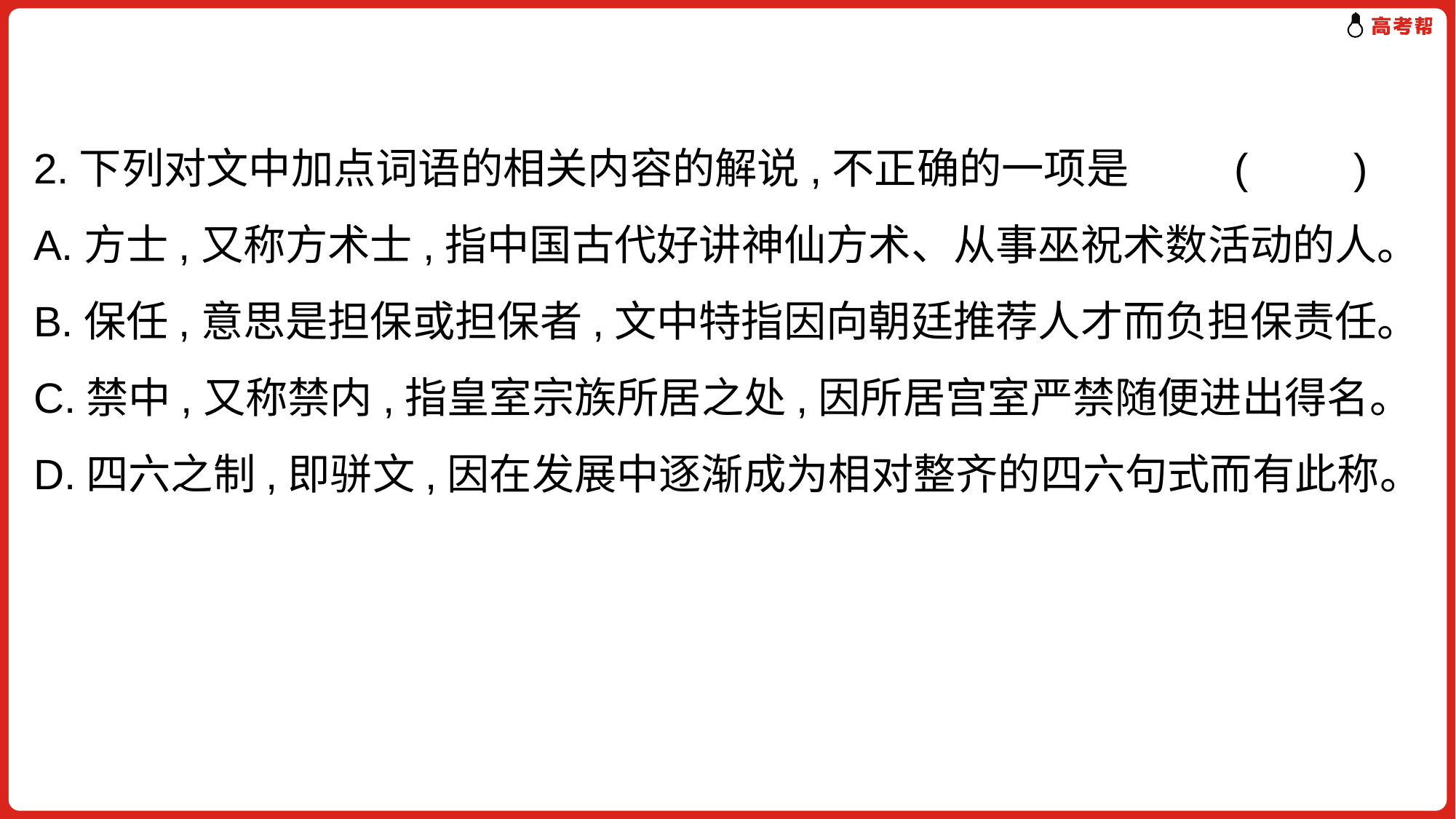

2.下列对文中加点词语的相关内容的解说,不正确的一项是	(　　)
A.方士,又称方术士,指中国古代好讲神仙方术、从事巫祝术数活动的人。
B.保任,意思是担保或担保者,文中特指因向朝廷推荐人才而负担保责任。
C.禁中,又称禁内,指皇室宗族所居之处,因所居宫室严禁随便进出得名。
D.四六之制,即骈文,因在发展中逐渐成为相对整齐的四六句式而有此称。